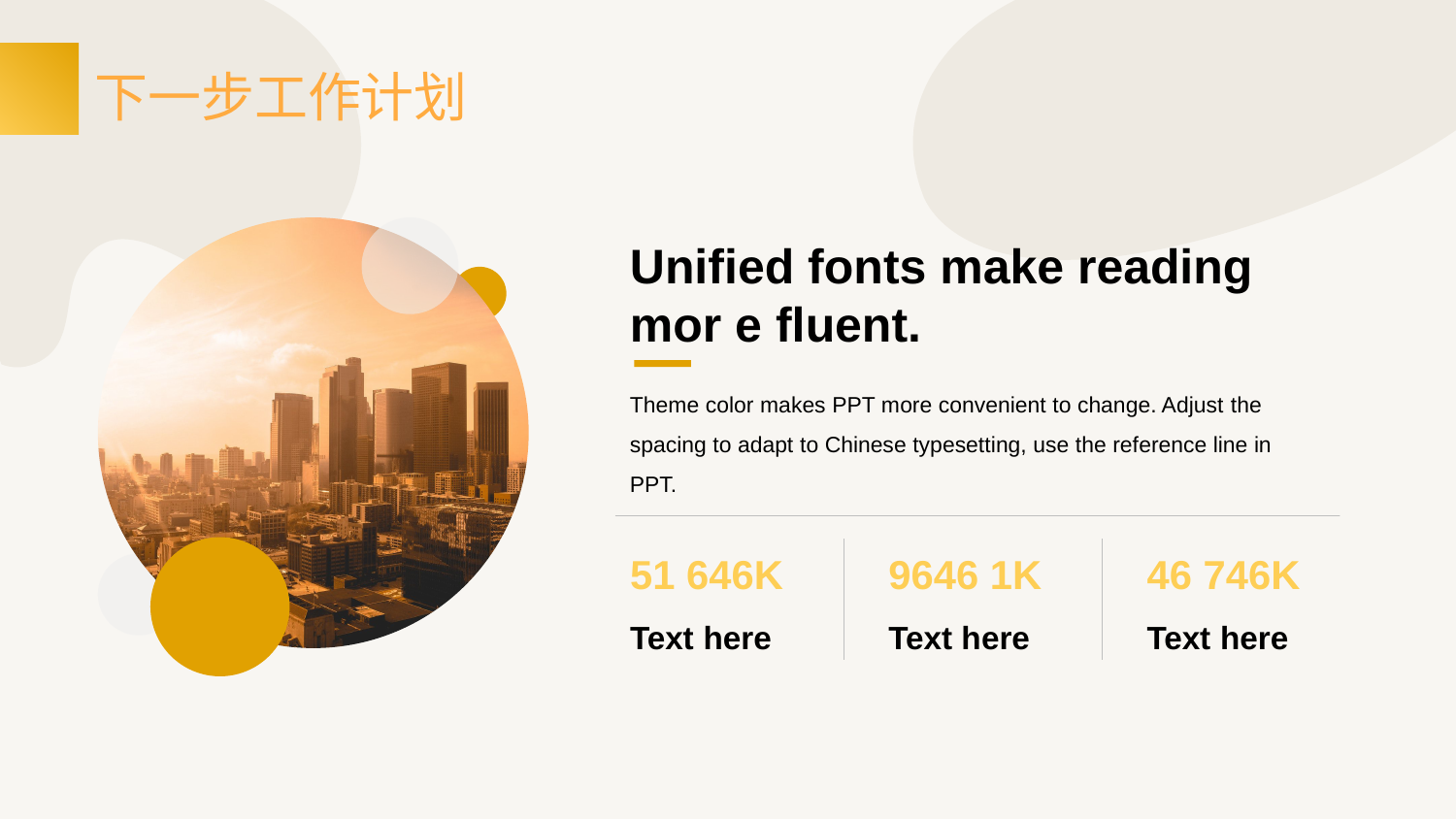

# 下一步工作计划

Unified fonts make reading mor e fluent.

Theme color makes PPT more convenient to change. Adjust  the spacing to adapt to Chinese typesetting, use the reference line in PPT.
51 646K
Text  here
9646 1K
Text h ere
46 746K
Text  here